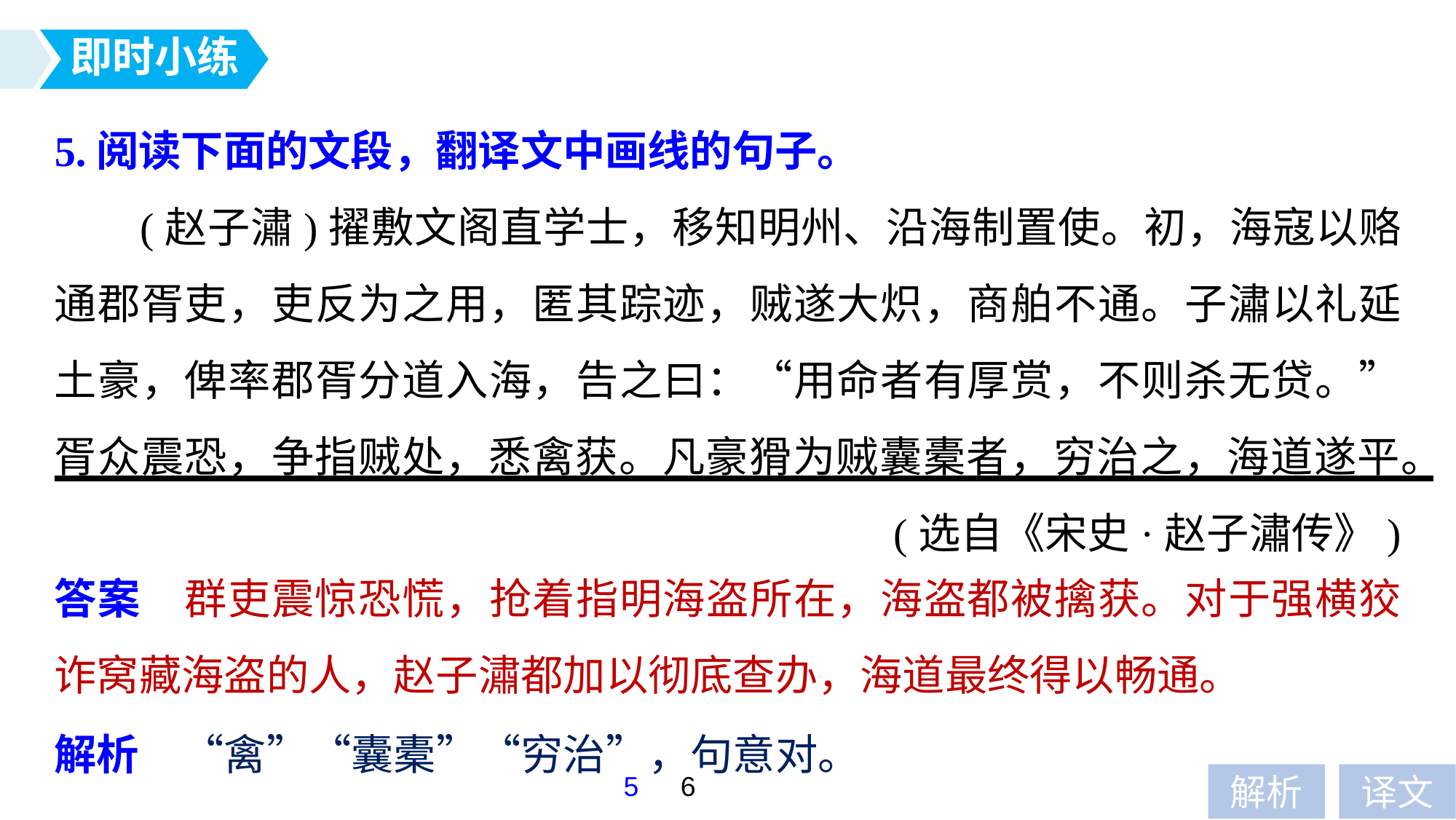

即时小练

5.阅读下面的文段，翻译文中画线的句子。
(赵子潚)擢敷文阁直学士，移知明州、沿海制置使。初，海寇以赂通郡胥吏，吏反为之用，匿其踪迹，贼遂大炽，商舶不通。子潚以礼延土豪，俾率郡胥分道入海，告之曰：“用命者有厚赏，不则杀无贷。”胥众震恐，争指贼处，悉禽获。凡豪猾为贼囊橐者，穷治之，海道遂平。
(选自《宋史·赵子潚传》)
答案　群吏震惊恐慌，抢着指明海盗所在，海盗都被擒获。对于强横狡诈窝藏海盗的人，赵子潚都加以彻底查办，海道最终得以畅通。
解析　“禽”“囊橐”“穷治”，句意对。
5
6
解析
译文